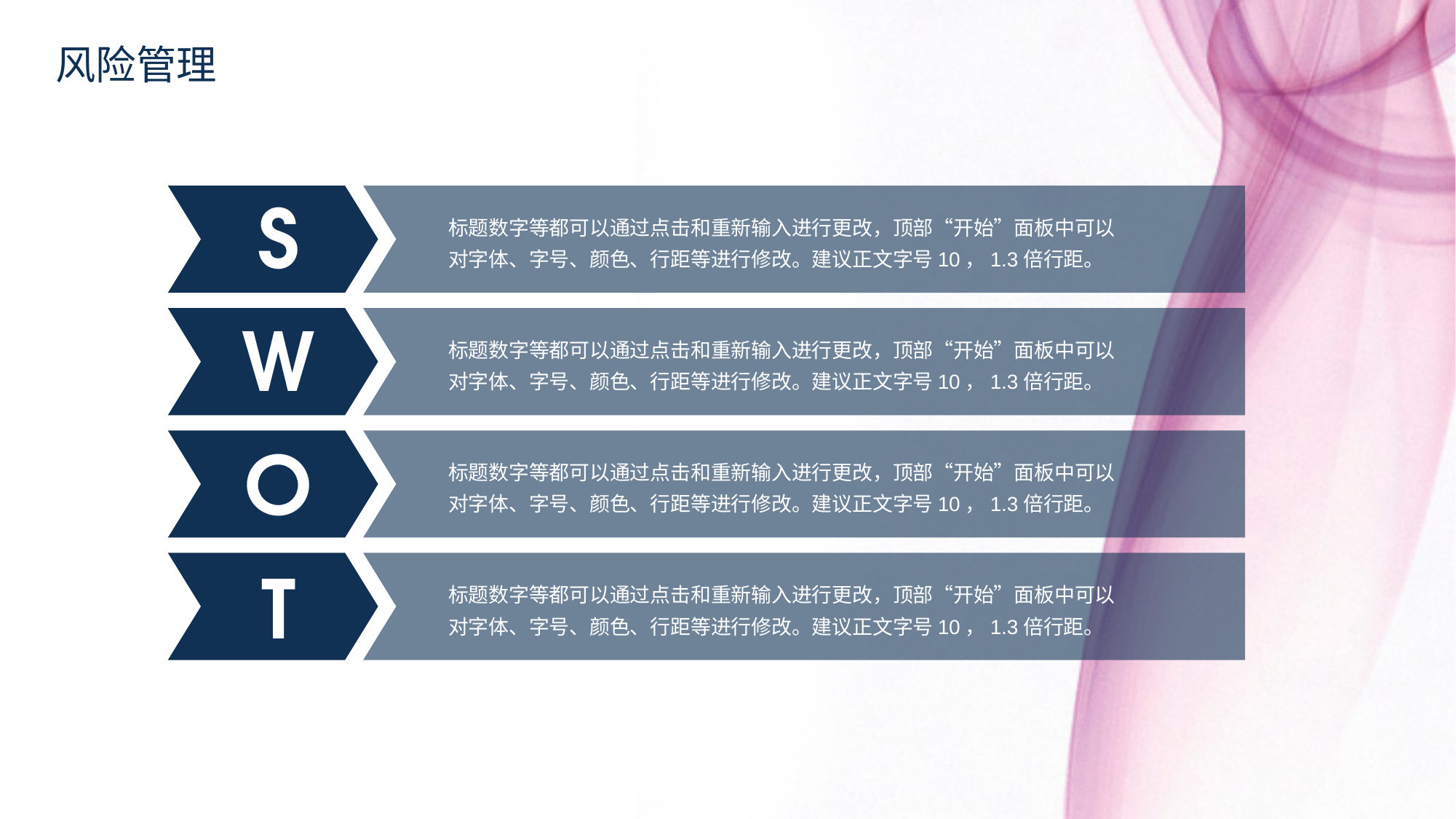

风险管理
S

标题数字等都可以通过点击和重新输入进行更改，顶部“开始”面板中可以对字体、字号、颜色、行距等进行修改。建议正文字号10，1.3倍行距。
W

标题数字等都可以通过点击和重新输入进行更改，顶部“开始”面板中可以对字体、字号、颜色、行距等进行修改。建议正文字号10，1.3倍行距。
O

标题数字等都可以通过点击和重新输入进行更改，顶部“开始”面板中可以对字体、字号、颜色、行距等进行修改。建议正文字号10，1.3倍行距。

T

标题数字等都可以通过点击和重新输入进行更改，顶部“开始”面板中可以对字体、字号、颜色、行距等进行修改。建议正文字号10，1.3倍行距。